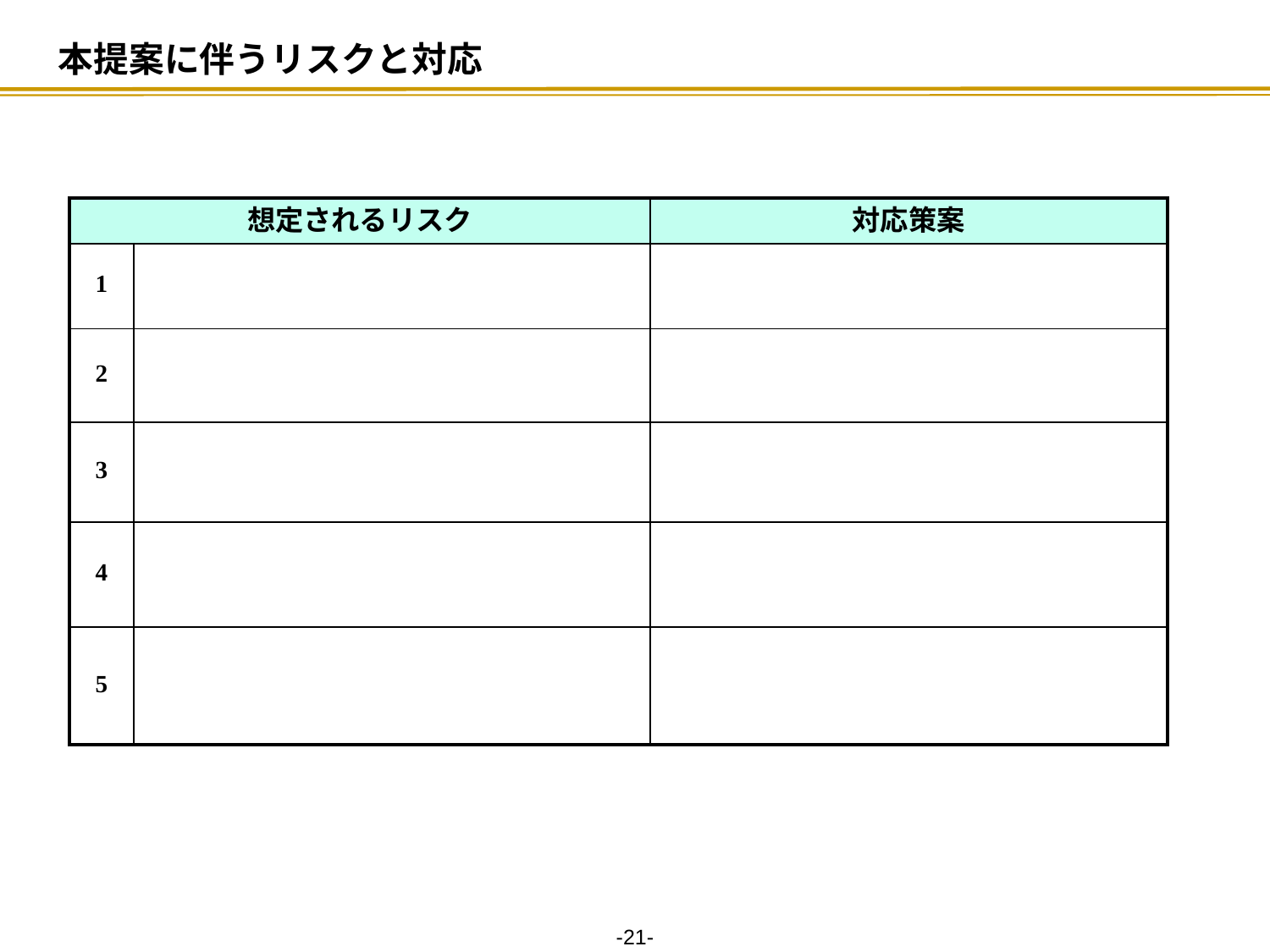

# 本提案に伴うリスクと対応

| 想定されるリスク |  | 対応策案 |
| --- | --- | --- |
| 1 |  |  |
| 2 |  |  |
| 3 |  |  |
| 4 |  |  |
| 5 |  |  |

-21-